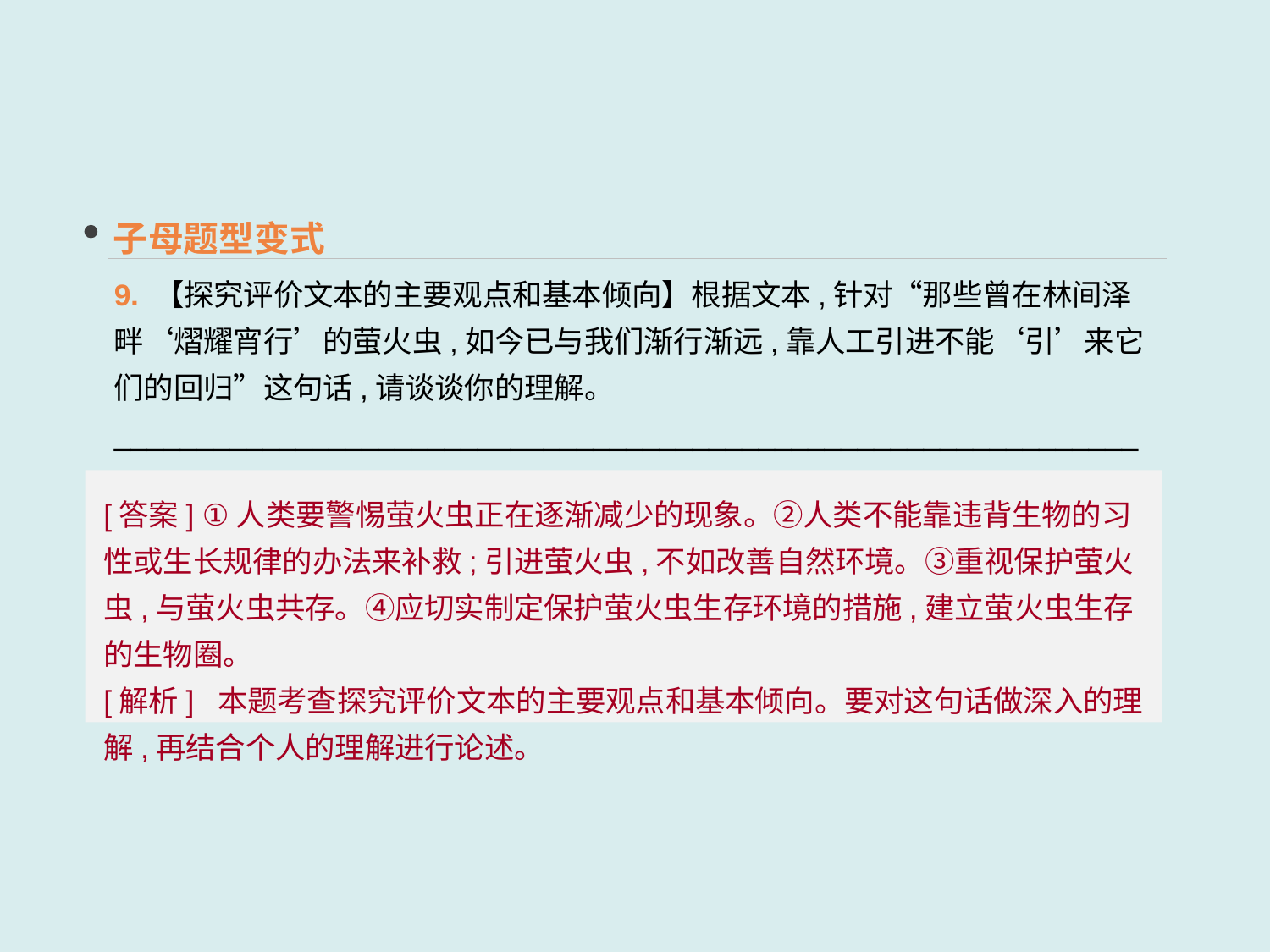

子母题型变式

9. 【探究评价文本的主要观点和基本倾向】根据文本,针对“那些曾在林间泽畔‘熠耀宵行’的萤火虫,如今已与我们渐行渐远,靠人工引进不能‘引’来它们的回归”这句话,请谈谈你的理解。
______________________________________________________________________________

[答案] ①人类要警惕萤火虫正在逐渐减少的现象。②人类不能靠违背生物的习性或生长规律的办法来补救;引进萤火虫,不如改善自然环境。③重视保护萤火虫,与萤火虫共存。④应切实制定保护萤火虫生存环境的措施,建立萤火虫生存的生物圈。
[解析]  本题考查探究评价文本的主要观点和基本倾向。要对这句话做深入的理解,再结合个人的理解进行论述。